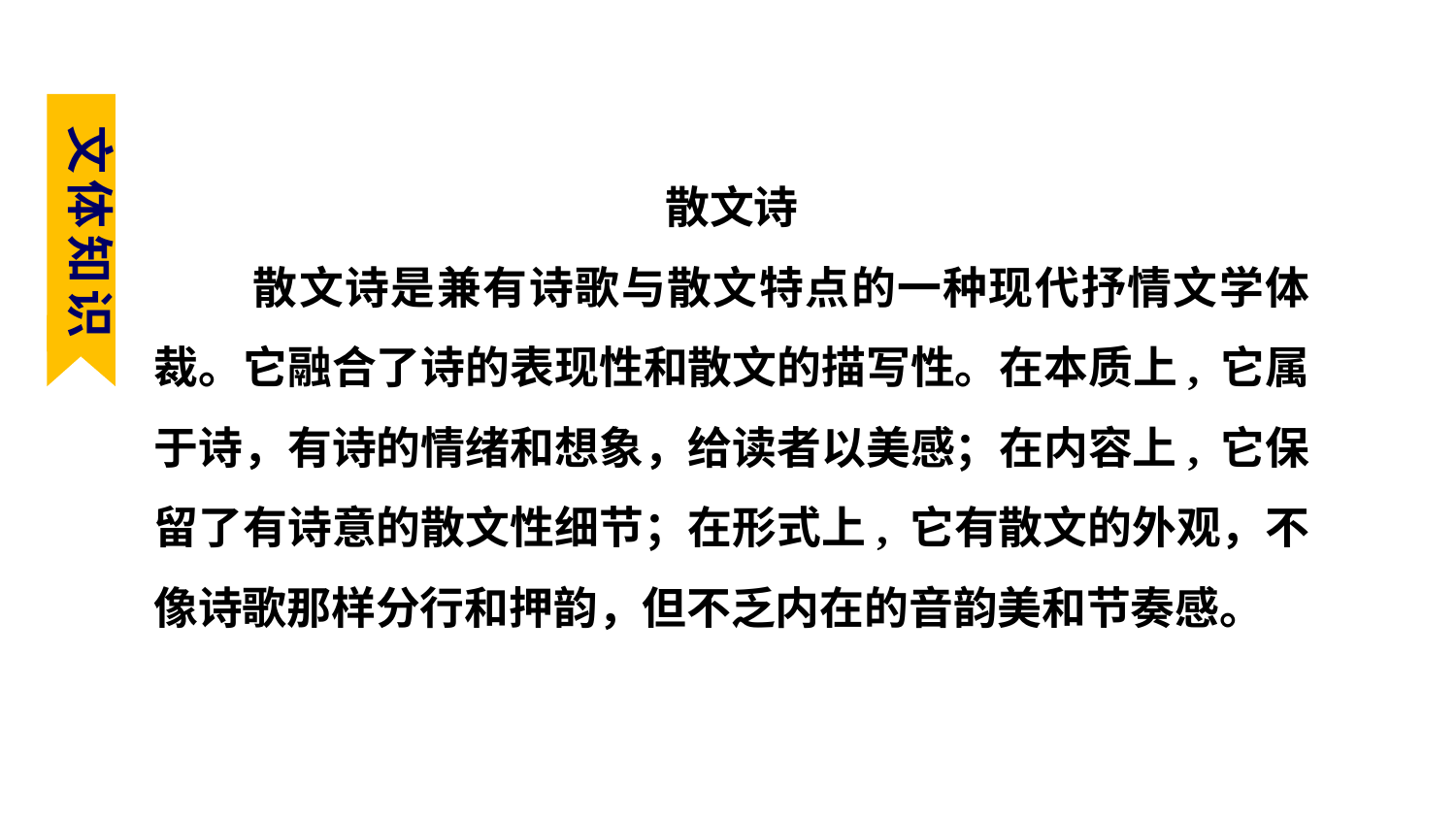

预习资料速查

文体知识
散文诗
散文诗是兼有诗歌与散文特点的一种现代抒情文学体裁。它融合了诗的表现性和散文的描写性。在本质上, 它属于诗，有诗的情绪和想象，给读者以美感；在内容上, 它保留了有诗意的散文性细节；在形式上, 它有散文的外观，不像诗歌那样分行和押韵，但不乏内在的音韵美和节奏感。